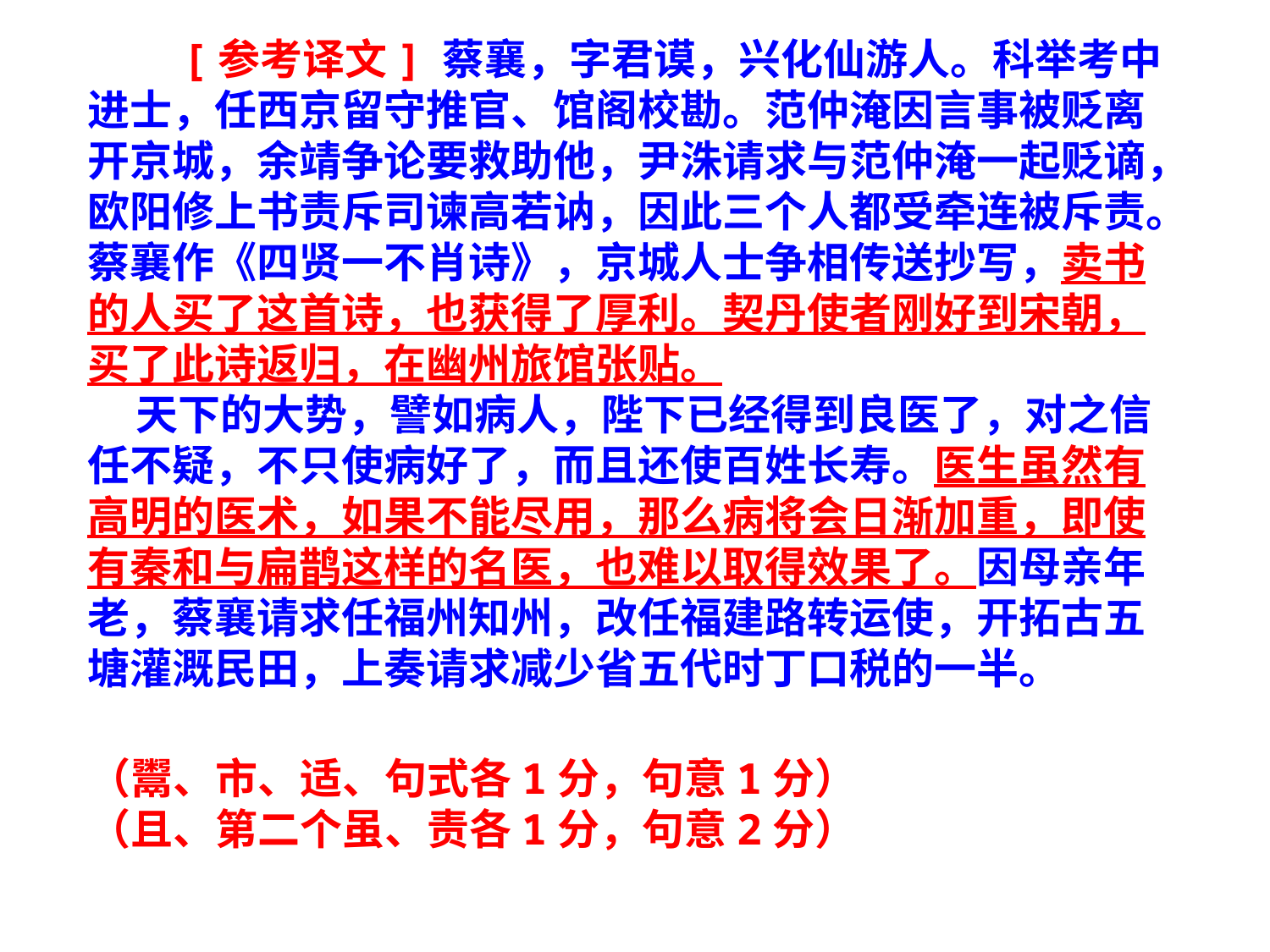

[参考译文] 蔡襄，字君谟，兴化仙游人。科举考中进士，任西京留守推官、馆阁校勘。范仲淹因言事被贬离开京城，余靖争论要救助他，尹洙请求与范仲淹一起贬谪，欧阳修上书责斥司谏高若讷，因此三个人都受牵连被斥责。蔡襄作《四贤一不肖诗》，京城人士争相传送抄写，卖书的人买了这首诗，也获得了厚利。契丹使者刚好到宋朝，买了此诗返归，在幽州旅馆张贴。
    天下的大势，譬如病人，陛下已经得到良医了，对之信任不疑，不只使病好了，而且还使百姓长寿。医生虽然有高明的医术，如果不能尽用，那么病将会日渐加重，即使有秦和与扁鹊这样的名医，也难以取得效果了。因母亲年老，蔡襄请求任福州知州，改任福建路转运使，开拓古五塘灌溉民田，上奏请求减少省五代时丁口税的一半。
（鬻、市、适、句式各1分，句意1分）
（且、第二个虽、责各1分，句意2分）